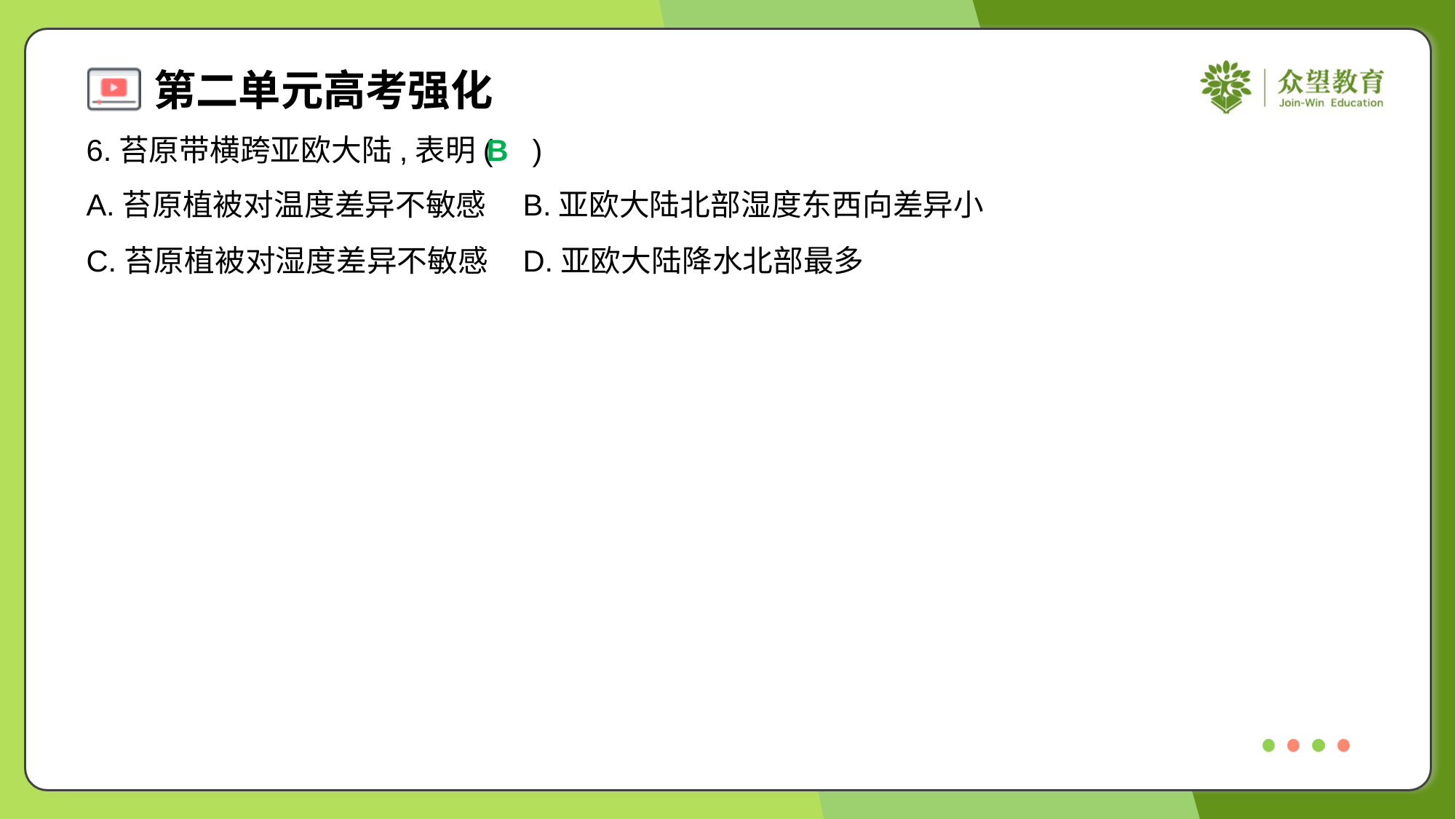

6.苔原带横跨亚欧大陆,表明(     )
B
A.苔原植被对温度差异不敏感	B.亚欧大陆北部湿度东西向差异小
C.苔原植被对湿度差异不敏感	D.亚欧大陆降水北部最多